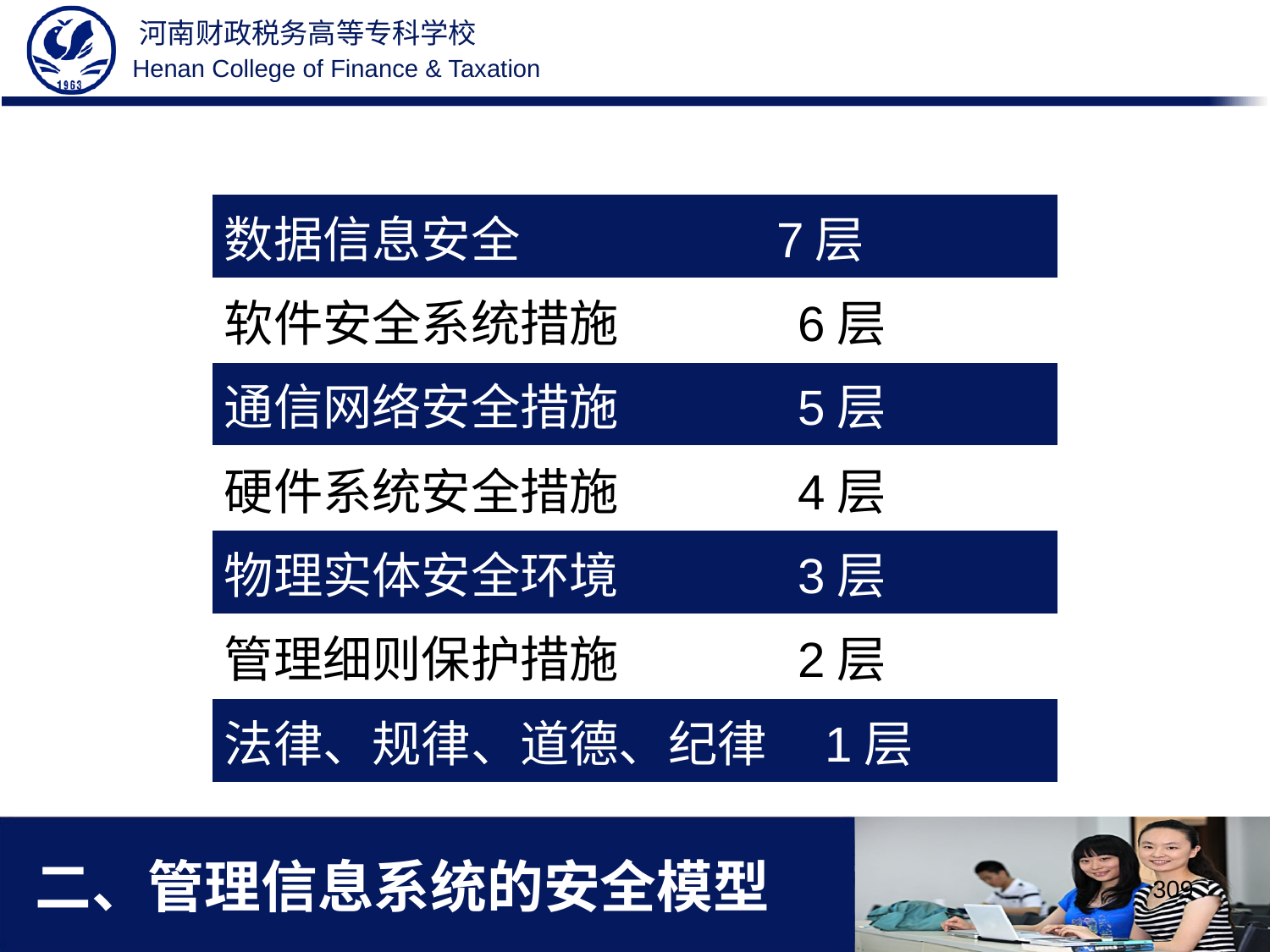

| 数据信息安全 7层 |
| --- |
| 软件安全系统措施 6层 |
| 通信网络安全措施 5层 |
| 硬件系统安全措施 4层 |
| 物理实体安全环境 3层 |
| 管理细则保护措施 2层 |
| 法律、规律、道德、纪律 1层 |
# 二、管理信息系统的安全模型
309